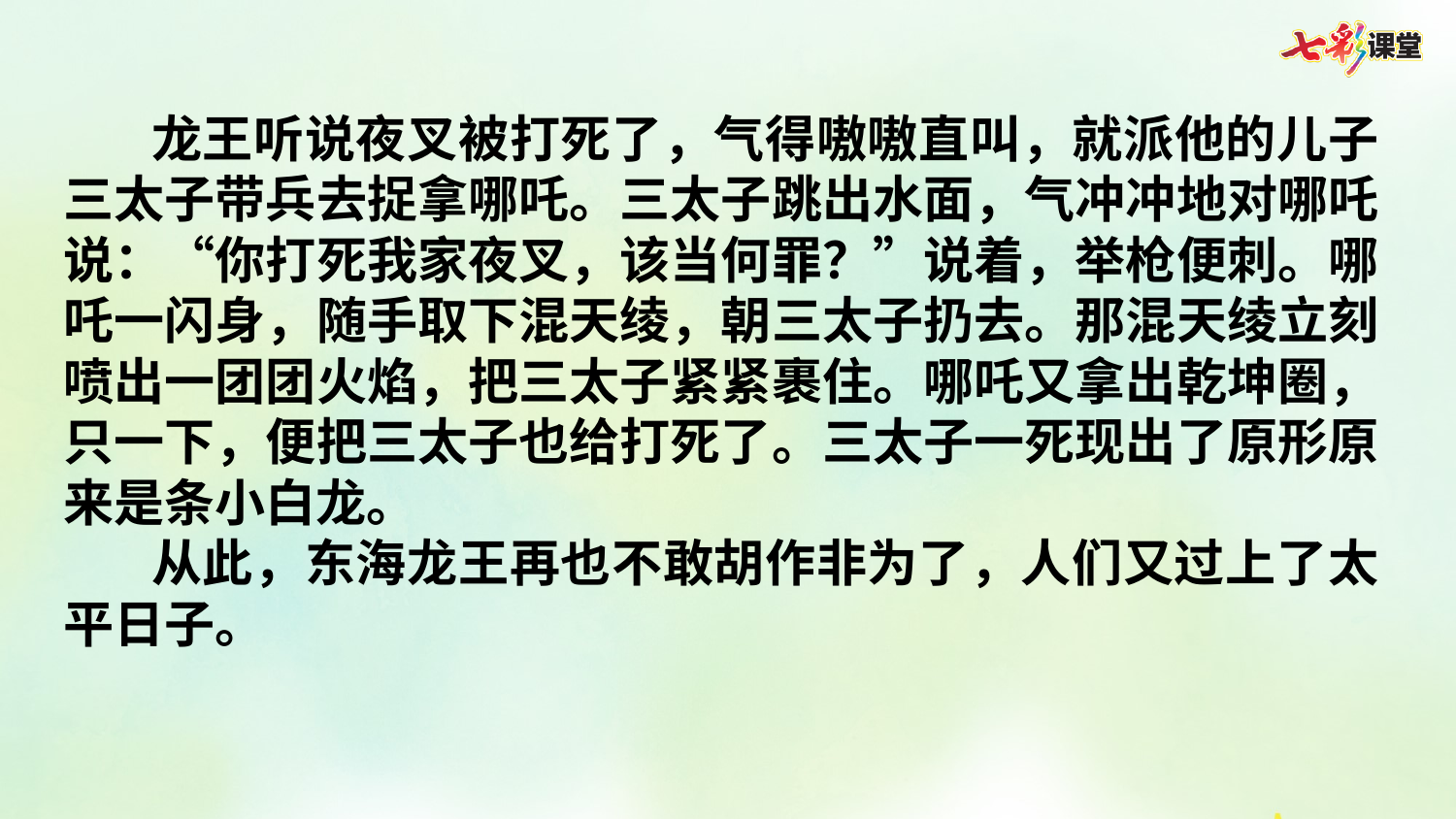

龙王听说夜叉被打死了，气得嗷嗷直叫，就派他的儿子三太子带兵去捉拿哪吒。三太子跳出水面，气冲冲地对哪吒说：“你打死我家夜叉，该当何罪？”说着，举枪便刺。哪吒一闪身，随手取下混天绫，朝三太子扔去。那混天绫立刻喷出一团团火焰，把三太子紧紧裹住。哪吒又拿出乾坤圈，只一下，便把三太子也给打死了。三太子一死现出了原形原来是条小白龙。
    从此，东海龙王再也不敢胡作非为了，人们又过上了太平日子。